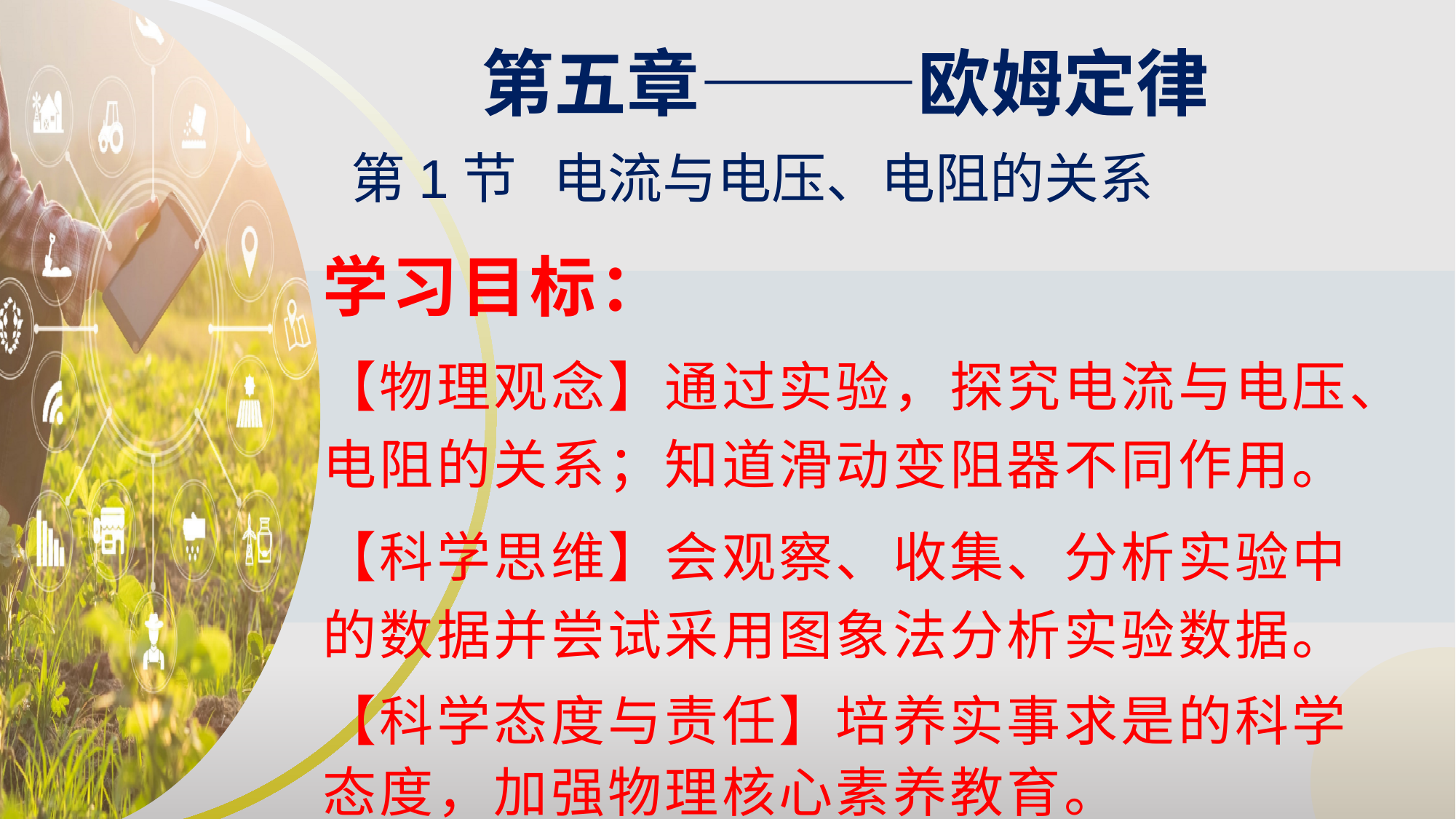

第五章———欧姆定律
第1节   电流与电压、电阻的关系

学习目标：
【物理观念】通过实验，探究电流与电压、电阻的关系；知道滑动变阻器不同作用。
【科学思维】会观察、收集、分析实验中的数据并尝试采用图象法分析实验数据。
【科学态度与责任】培养实事求是的科学态度，加强物理核心素养教育。